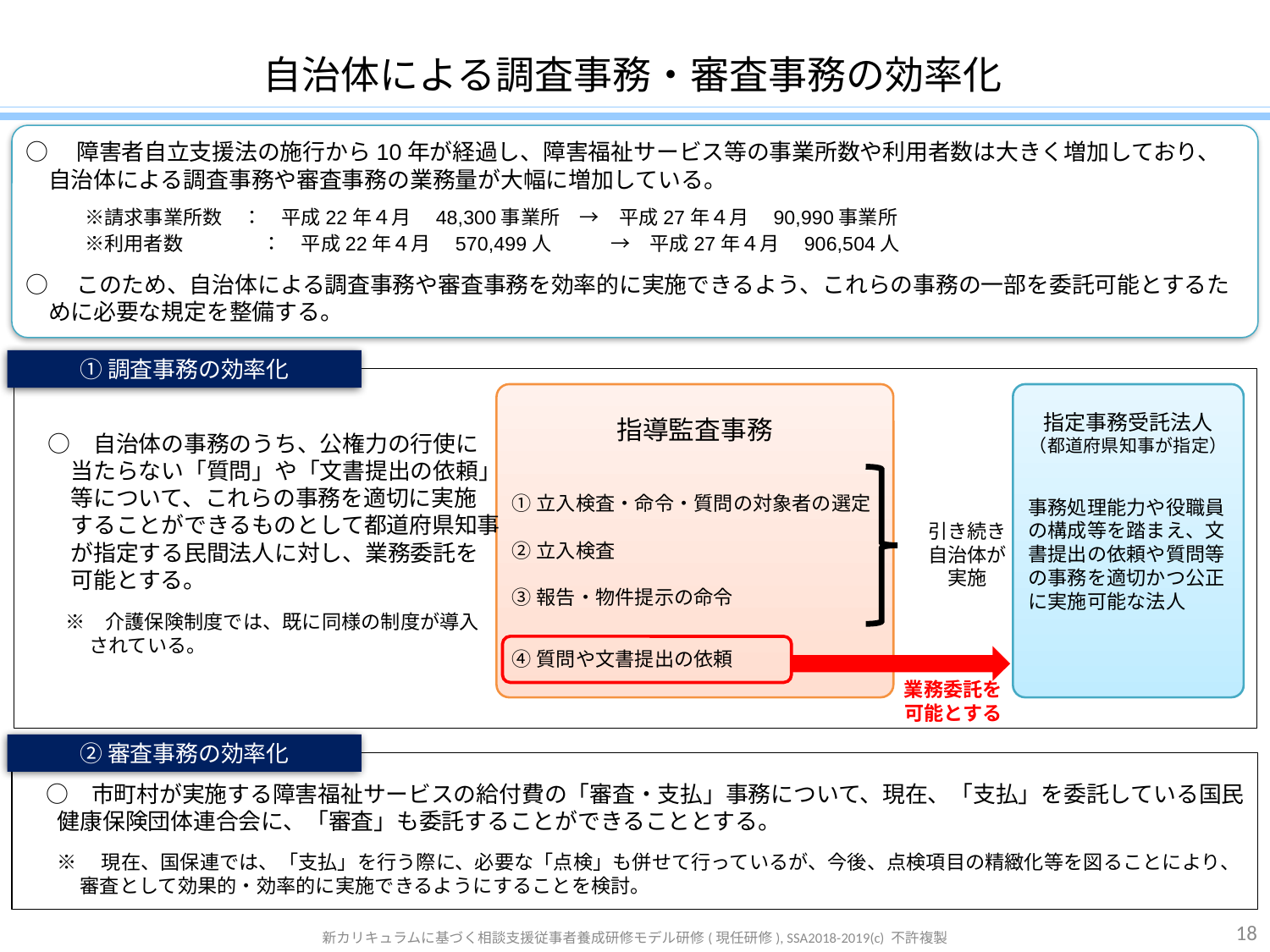

自治体による調査事務・審査事務の効率化
○　障害者自立支援法の施行から10年が経過し、障害福祉サービス等の事業所数や利用者数は大きく増加しており、自治体による調査事務や審査事務の業務量が大幅に増加している。

　　　※請求事業所数　：　平成22年４月　48,300事業所　→　平成27年４月　90,990事業所
　　　※利用者数　　　　：　平成22年４月　570,499人　　　→　平成27年４月　906,504人

○　このため、自治体による調査事務や審査事務を効率的に実施できるよう、これらの事務の一部を委託可能とするために必要な規定を整備する。
①調査事務の効率化

　○　自治体の事務のうち、公権力の行使に
　　当たらない「質問」や「文書提出の依頼」
　　等について、これらの事務を適切に実施
　　することができるものとして都道府県知事
　　が指定する民間法人に対し、業務委託を
　　可能とする。

指導監査事務

①立入検査・命令・質問の対象者の選定

②立入検査

③報告・物件提示の命令

④質問や文書提出の依頼

指定事務受託法人
（都道府県知事が指定）

事務処理能力や役職員の構成等を踏まえ、文書提出の依頼や質問等の事務を適切かつ公正に実施可能な法人

引き続き
自治体が
実施

　※　介護保険制度では、既に同様の制度が導入
　　されている。

業務委託を
可能とする
②審査事務の効率化

　○　市町村が実施する障害福祉サービスの給付費の「審査・支払」事務について、現在、「支払」を委託している国民健康保険団体連合会に、「審査」も委託することができることとする。

※　現在、国保連では、「支払」を行う際に、必要な「点検」も併せて行っているが、今後、点検項目の精緻化等を図ることにより、審査として効果的・効率的に実施できるようにすることを検討。
18
新カリキュラムに基づく相談支援従事者養成研修モデル研修(現任研修), SSA2018-2019(c) 不許複製